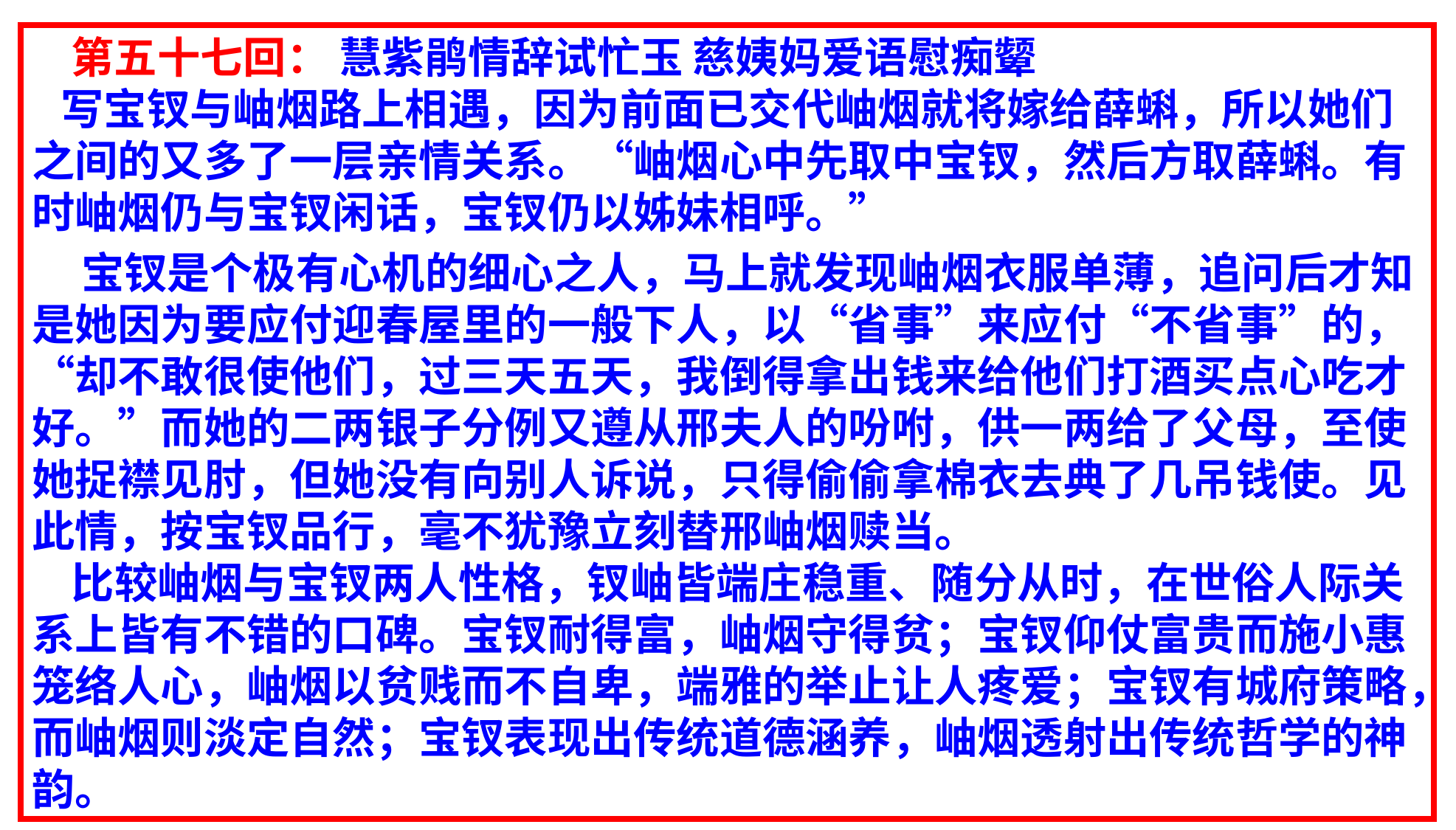

第五十七回： 慧紫鹃情辞试忙玉 慈姨妈爱语慰痴颦
   写宝钗与岫烟路上相遇，因为前面已交代岫烟就将嫁给薛蝌，所以她们之间的又多了一层亲情关系。“岫烟心中先取中宝钗，然后方取薛蝌。有时岫烟仍与宝钗闲话，宝钗仍以姊妹相呼。”
    宝钗是个极有心机的细心之人，马上就发现岫烟衣服单薄，追问后才知是她因为要应付迎春屋里的一般下人，以“省事”来应付“不省事”的，“却不敢很使他们，过三天五天，我倒得拿出钱来给他们打酒买点心吃才好。”而她的二两银子分例又遵从邢夫人的吩咐，供一两给了父母，至使她捉襟见肘，但她没有向别人诉说，只得偷偷拿棉衣去典了几吊钱使。见此情，按宝钗品行，毫不犹豫立刻替邢岫烟赎当。
   比较岫烟与宝钗两人性格，钗岫皆端庄稳重、随分从时，在世俗人际关系上皆有不错的口碑。宝钗耐得富，岫烟守得贫；宝钗仰仗富贵而施小惠笼络人心，岫烟以贫贱而不自卑，端雅的举止让人疼爱；宝钗有城府策略，而岫烟则淡定自然；宝钗表现出传统道德涵养，岫烟透射出传统哲学的神韵。